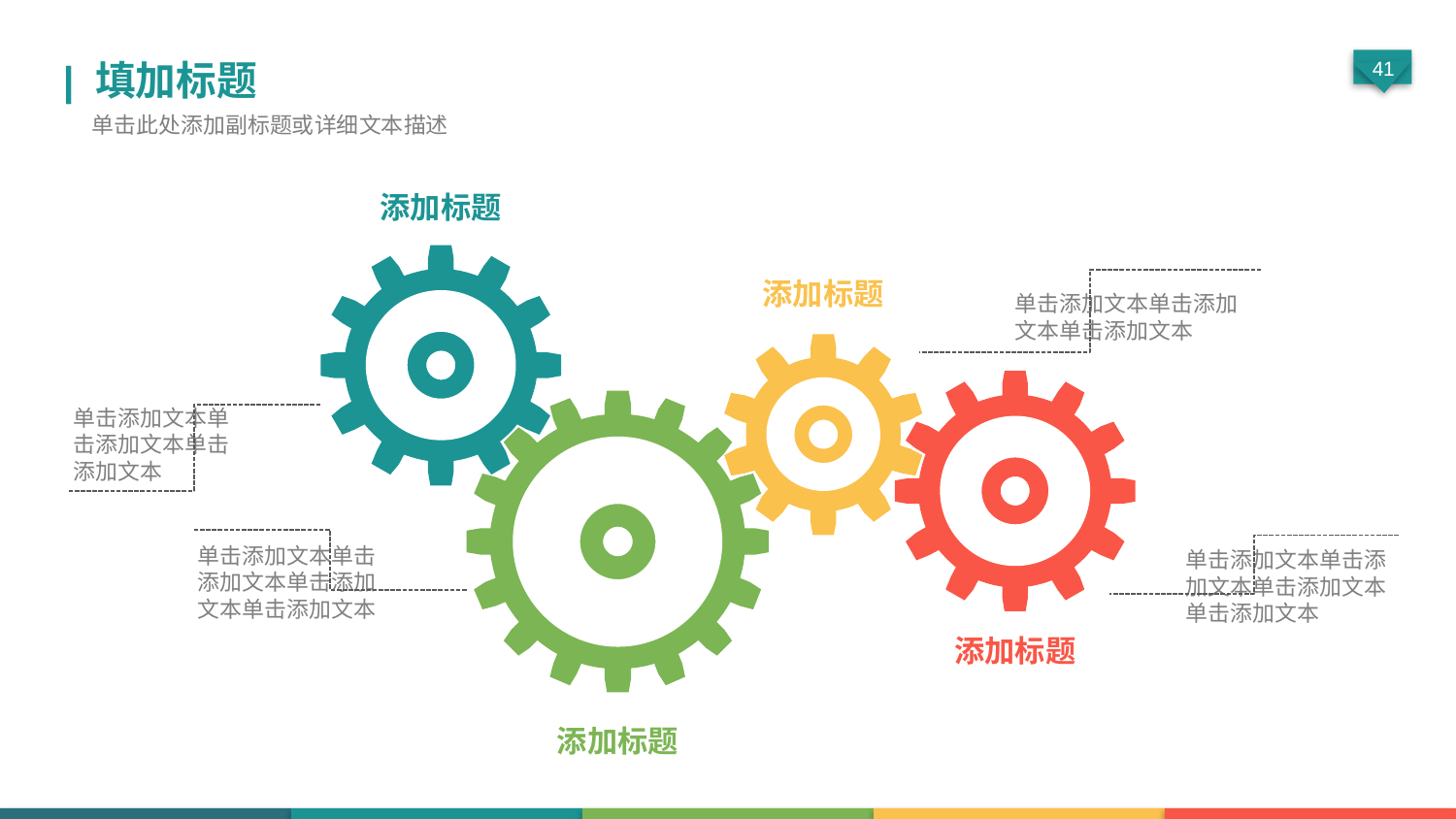

| 填加标题
单击此处添加副标题或详细文本描述
添加标题

添加标题

单击添加文本单击添加文本单击添加文本

单击添加文本单击添加文本单击添加文本

单击添加文本单击添加文本单击添加文本单击添加文本

单击添加文本单击添加文本单击添加文本单击添加文本
添加标题
添加标题